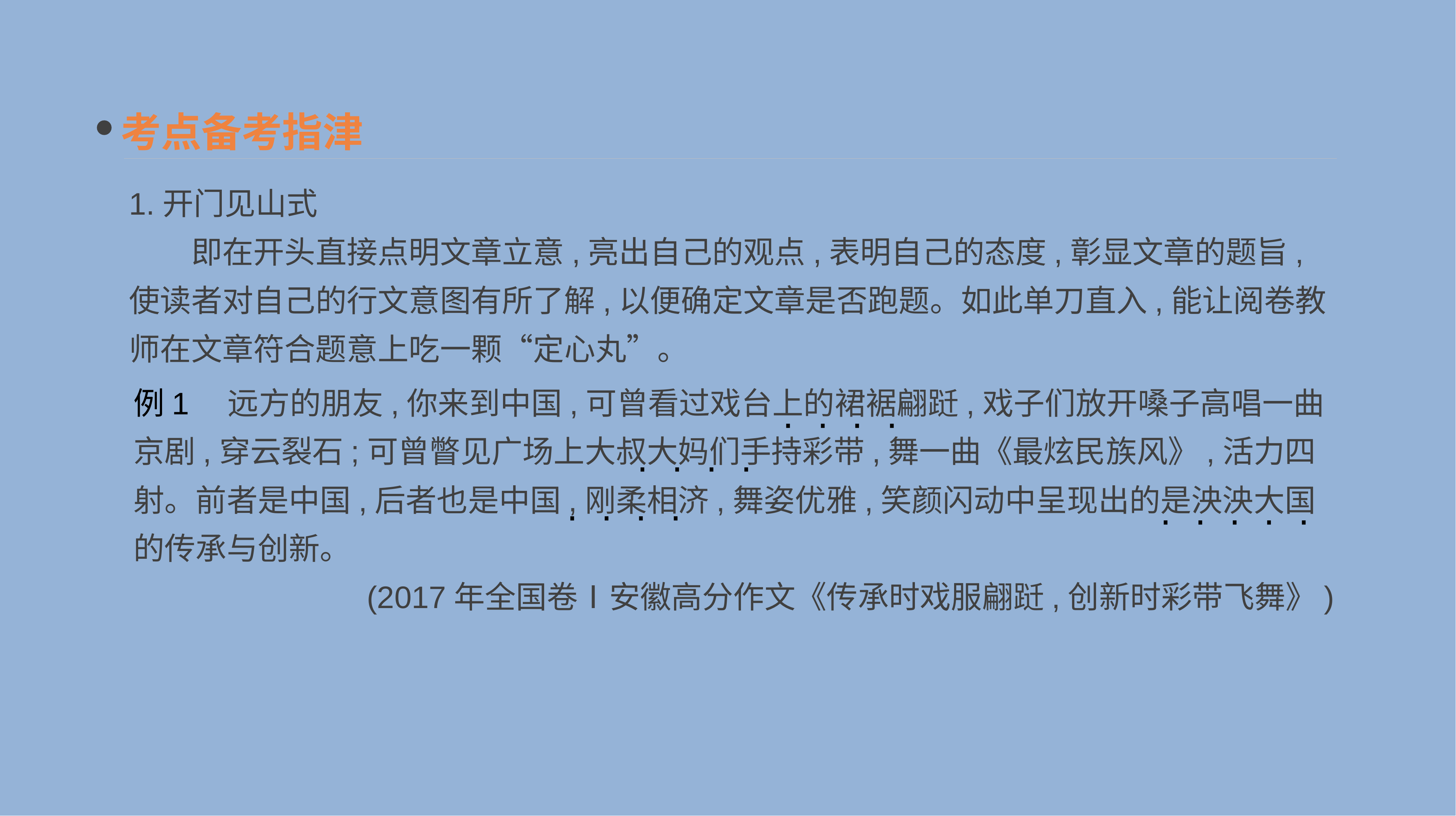

考点备考指津

1.开门见山式
　　即在开头直接点明文章立意,亮出自己的观点,表明自己的态度,彰显文章的题旨,使读者对自己的行文意图有所了解,以便确定文章是否跑题。如此单刀直入,能让阅卷教师在文章符合题意上吃一颗“定心丸”。
例1　远方的朋友,你来到中国,可曾看过戏台上的裙裾翩跹,戏子们放开嗓子高唱一曲京剧,穿云裂石;可曾瞥见广场上大叔大妈们手持彩带,舞一曲《最炫民族风》,活力四射。前者是中国,后者也是中国,刚柔相济,舞姿优雅,笑颜闪动中呈现出的是泱泱大国的传承与创新。
(2017年全国卷Ⅰ安徽高分作文《传承时戏服翩跹,创新时彩带飞舞》)
·  ·  ·  ·
·  ·  ·  ·
·  ·  ·  ·
·  ·  ·  ·  ·